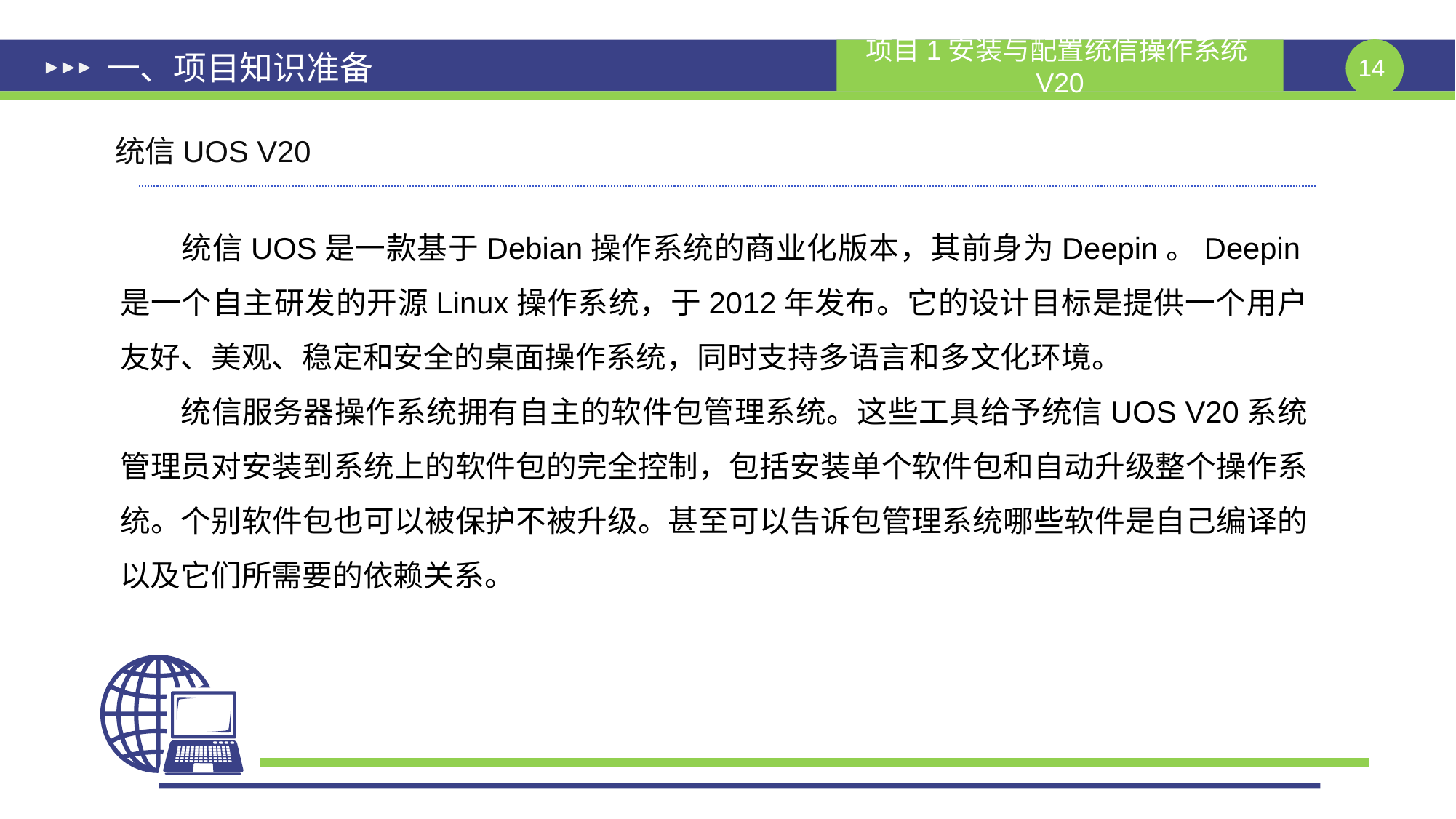

# 一、项目知识准备
统信UOS V20

   统信UOS是一款基于Debian操作系统的商业化版本，其前身为Deepin。Deepin是一个自主研发的开源Linux操作系统，于2012年发布。它的设计目标是提供一个用户友好、美观、稳定和安全的桌面操作系统，同时支持多语言和多文化环境。
   统信服务器操作系统拥有自主的软件包管理系统。这些工具给予统信UOS V20系统管理员对安装到系统上的软件包的完全控制，包括安装单个软件包和自动升级整个操作系统。个别软件包也可以被保护不被升级。甚至可以告诉包管理系统哪些软件是自己编译的以及它们所需要的依赖关系。